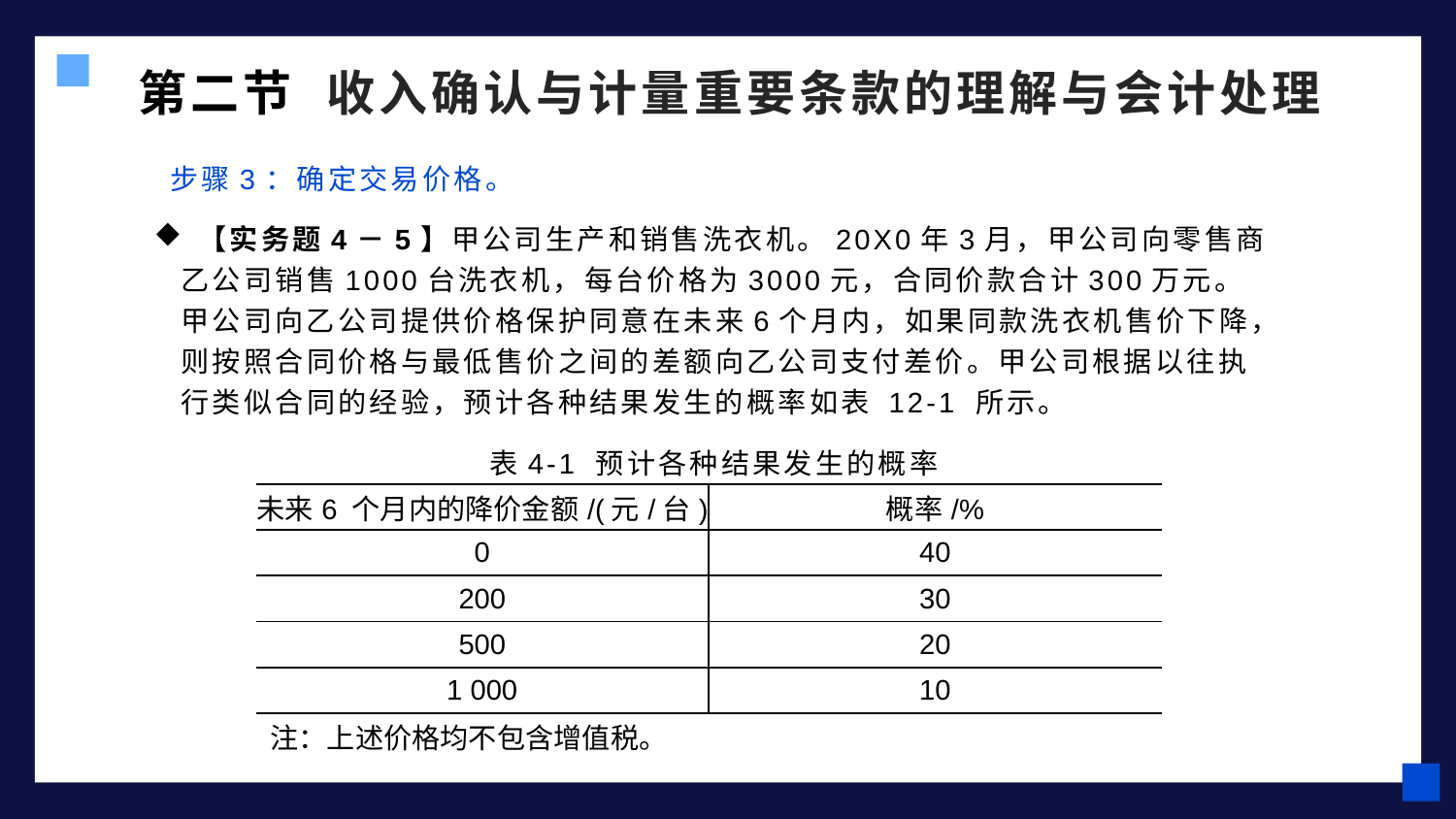

第二节  收入确认与计量重要条款的理解与会计处理
 步骤3：确定交易价格。
 【实务题4－5】甲公司生产和销售洗衣机。20X0年3月，甲公司向零售商乙公司销售1000台洗衣机，每台价格为3000元，合同价款合计300万元。甲公司向乙公司提供价格保护同意在未来6个月内，如果同款洗衣机售价下降，则按照合同价格与最低售价之间的差额向乙公司支付差价。甲公司根据以往执行类似合同的经验，预计各种结果发生的概率如表 12-1 所示。
表4-1 预计各种结果发生的概率

| 未来6 个月内的降价金额/(元/台) | 概率/% |
| --- | --- |
| 0 | 40 |
| 200 | 30 |
| 500 | 20 |
| 1 000 | 10 |
注：上述价格均不包含增值税。